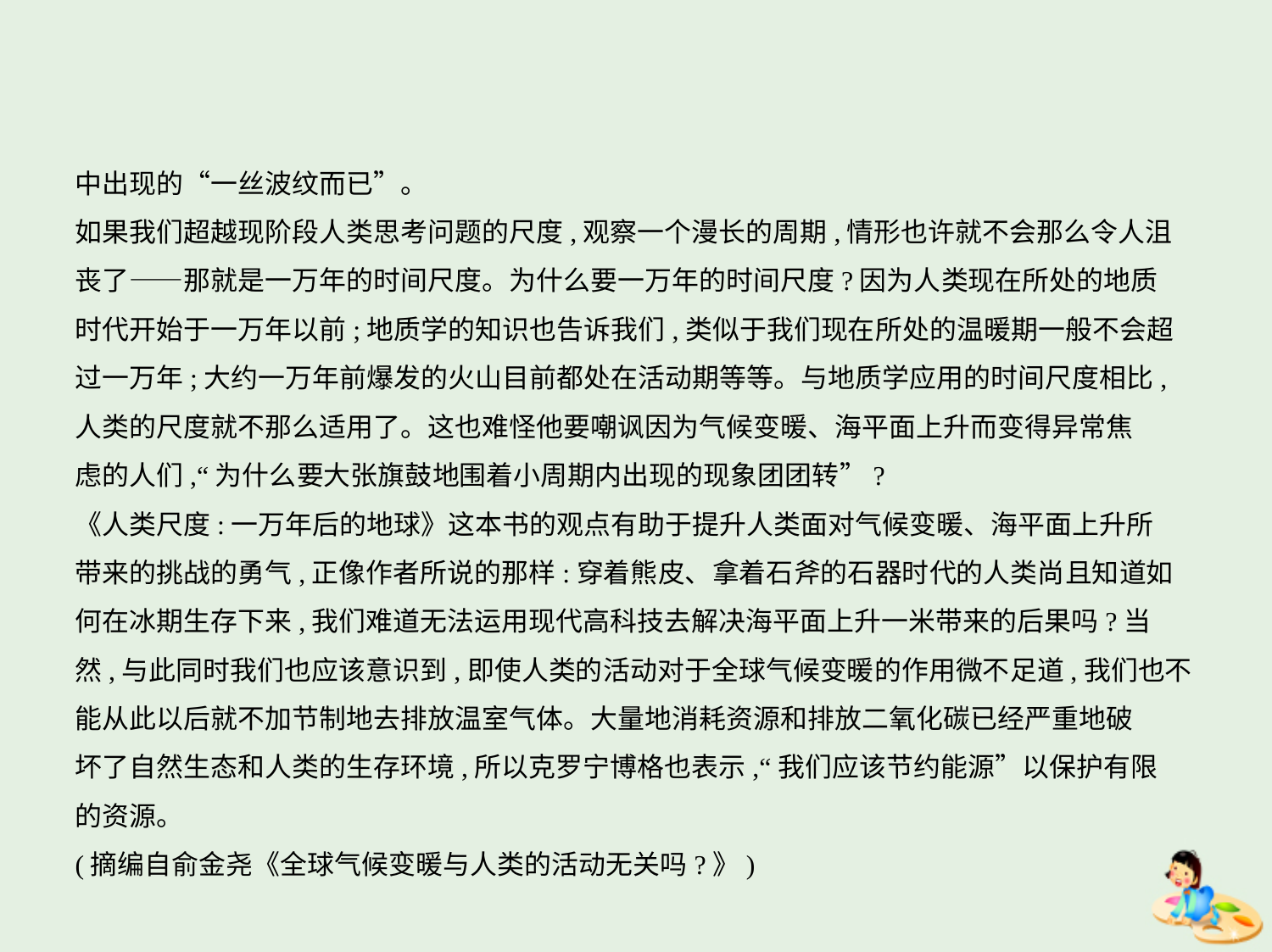

中出现的“一丝波纹而已”。
如果我们超越现阶段人类思考问题的尺度,观察一个漫长的周期,情形也许就不会那么令人沮
丧了——那就是一万年的时间尺度。为什么要一万年的时间尺度?因为人类现在所处的地质
时代开始于一万年以前;地质学的知识也告诉我们,类似于我们现在所处的温暖期一般不会超
过一万年;大约一万年前爆发的火山目前都处在活动期等等。与地质学应用的时间尺度相比,
人类的尺度就不那么适用了。这也难怪他要嘲讽因为气候变暖、海平面上升而变得异常焦
虑的人们,“为什么要大张旗鼓地围着小周期内出现的现象团团转”?
《人类尺度:一万年后的地球》这本书的观点有助于提升人类面对气候变暖、海平面上升所
带来的挑战的勇气,正像作者所说的那样:穿着熊皮、拿着石斧的石器时代的人类尚且知道如
何在冰期生存下来,我们难道无法运用现代高科技去解决海平面上升一米带来的后果吗?当
然,与此同时我们也应该意识到,即使人类的活动对于全球气候变暖的作用微不足道,我们也不
能从此以后就不加节制地去排放温室气体。大量地消耗资源和排放二氧化碳已经严重地破
坏了自然生态和人类的生存环境,所以克罗宁博格也表示,“我们应该节约能源”以保护有限
的资源。
(摘编自俞金尧《全球气候变暖与人类的活动无关吗?》)